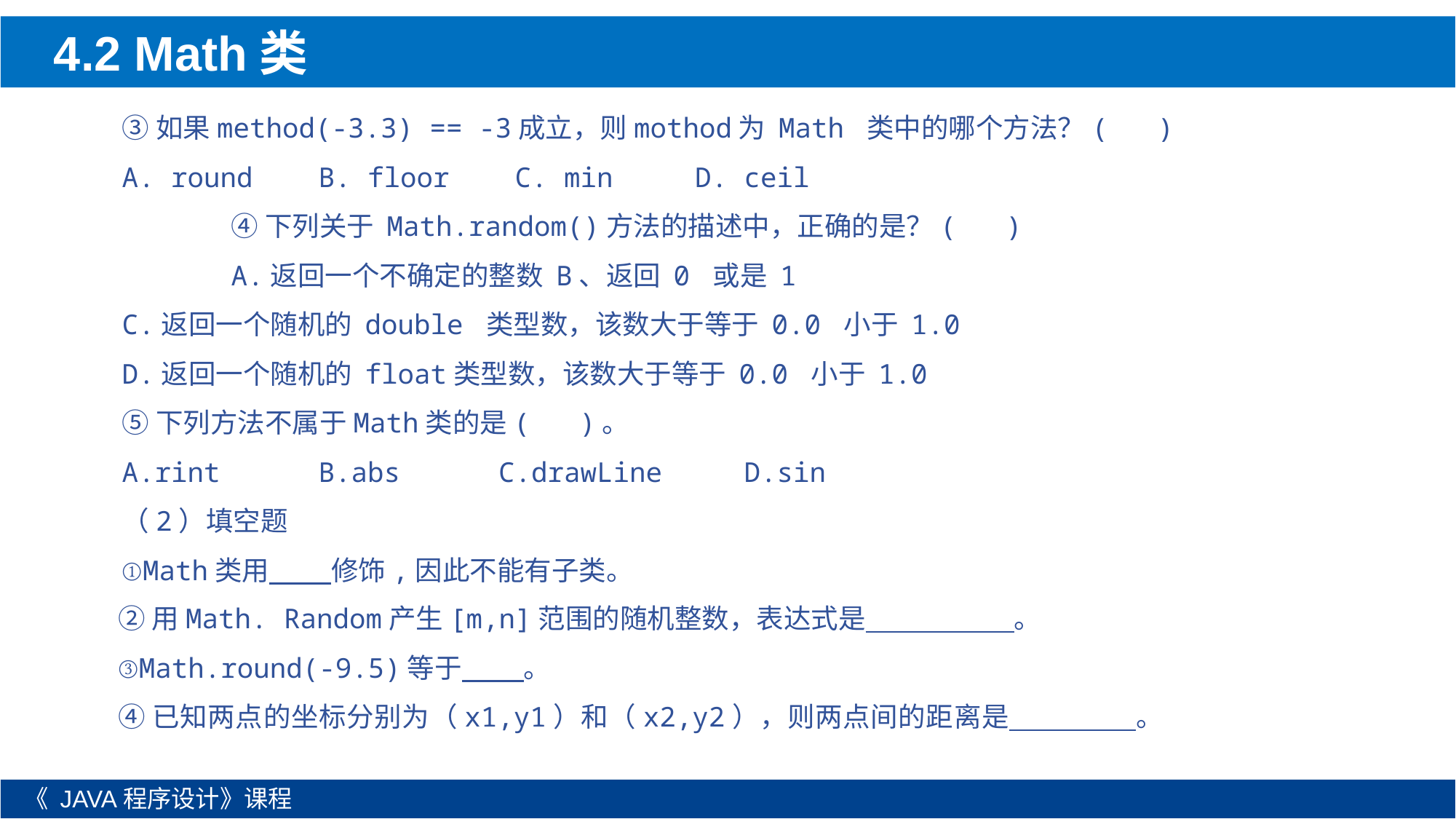

4.2 Math类
③如果method(-3.3) == -3成立，则mothod为 Math 类中的哪个方法？(   )
A. round    B. floor    C. min     D. ceil
	④下列关于 Math.random()方法的描述中，正确的是？(   )
 	A.返回一个不确定的整数 B、返回 0 或是 1
C.返回一个随机的 double 类型数，该数大于等于 0.0 小于 1.0
D.返回一个随机的 float类型数，该数大于等于 0.0 小于 1.0
⑤下列方法不属于Math类的是(   )。
A.rint      B.abs      C.drawLine     D.sin
（2）填空题
①Math类用          修饰,因此不能有子类。
②用Math. Random产生[m,n]范围的随机整数，表达式是                        。
③Math.round(-9.5)等于          。
④已知两点的坐标分别为（x1,y1）和（x2,y2），则两点间的距离是                   。
《 JAVA程序设计》课程